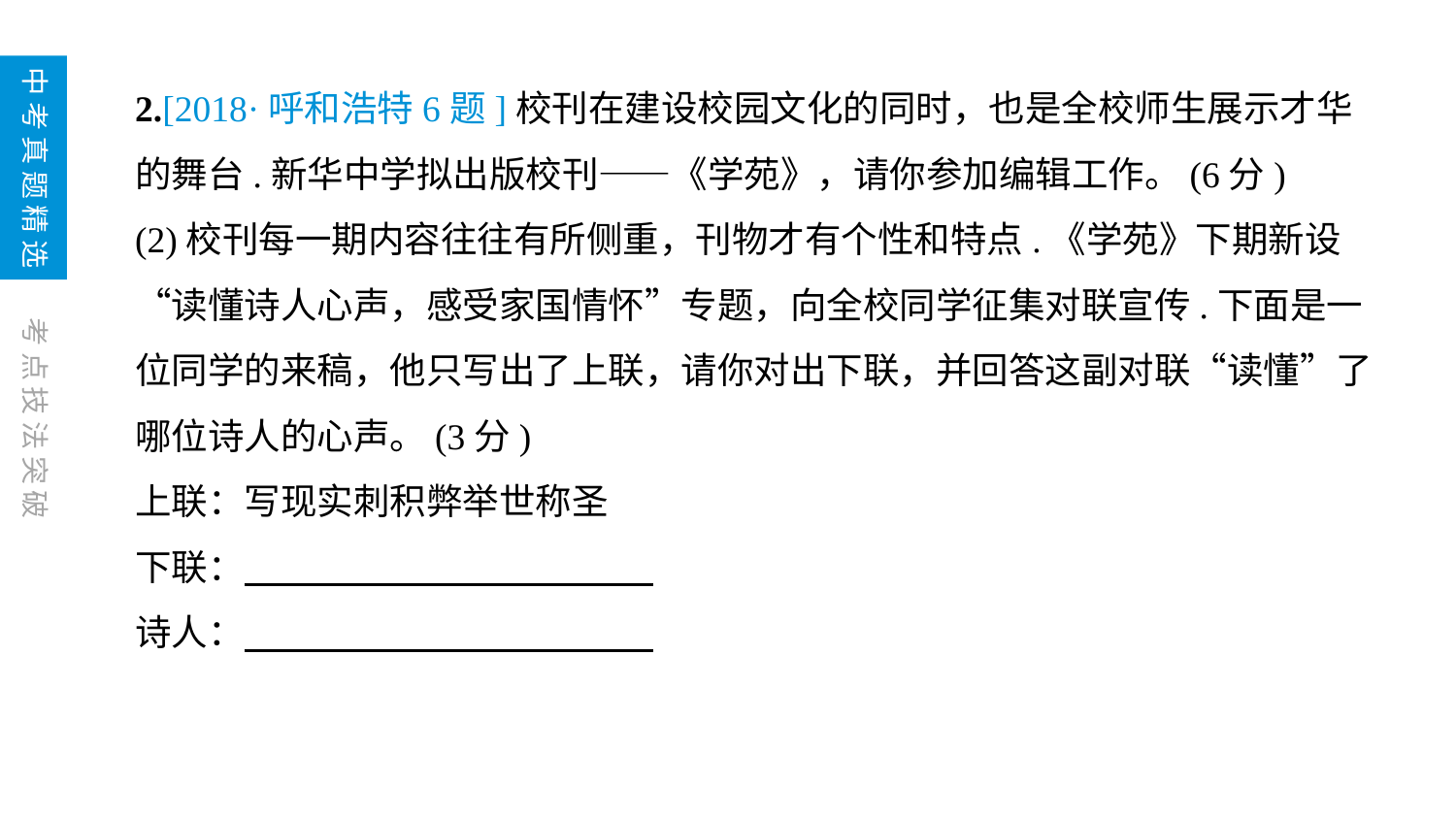

2.[2018·呼和浩特6题]校刊在建设校园文化的同时，也是全校师生展示才华的舞台.新华中学拟出版校刊——《学苑》，请你参加编辑工作。(6分)
(2)校刊每一期内容往往有所侧重，刊物才有个性和特点.《学苑》下期新设“读懂诗人心声，感受家国情怀”专题，向全校同学征集对联宣传.下面是一位同学的来稿，他只写出了上联，请你对出下联，并回答这副对联“读懂”了哪位诗人的心声。(3分)
上联：写现实刺积弊举世称圣
下联：
诗人：